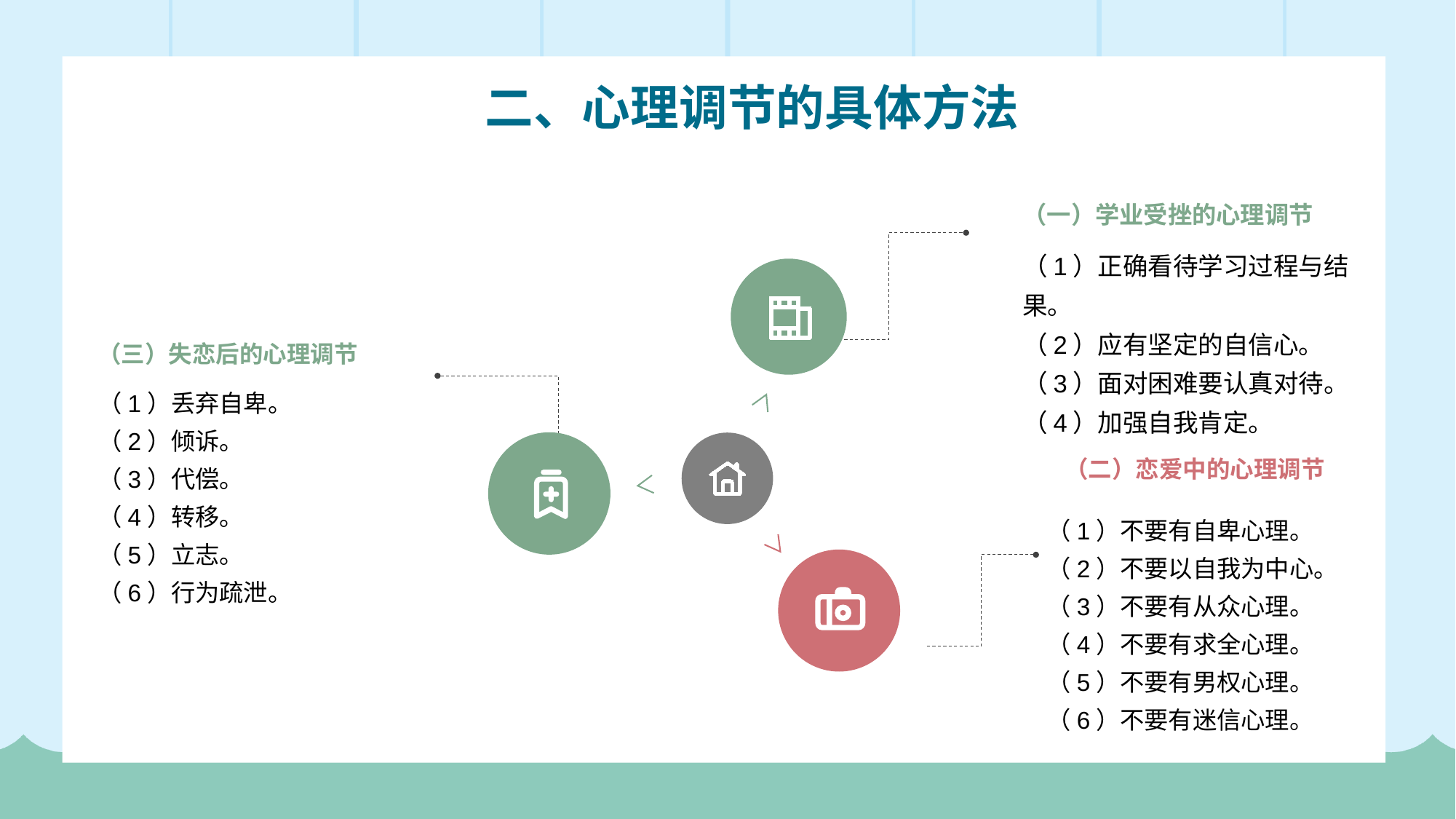

二、心理调节的具体方法
（一）学业受挫的心理调节

（1）正确看待学习过程与结果。
（2）应有坚定的自信心。
（3）面对困难要认真对待。
（4）加强自我肯定。

（三）失恋后的心理调节
（1）丢弃自卑。
（2）倾诉。
（3）代偿。
（4）转移。
（5）立志。
（6）行为疏泄。

（二）恋爱中的心理调节

（1）不要有自卑心理。
（2）不要以自我为中心。
（3）不要有从众心理。
（4）不要有求全心理。
（5）不要有男权心理。
（6）不要有迷信心理。